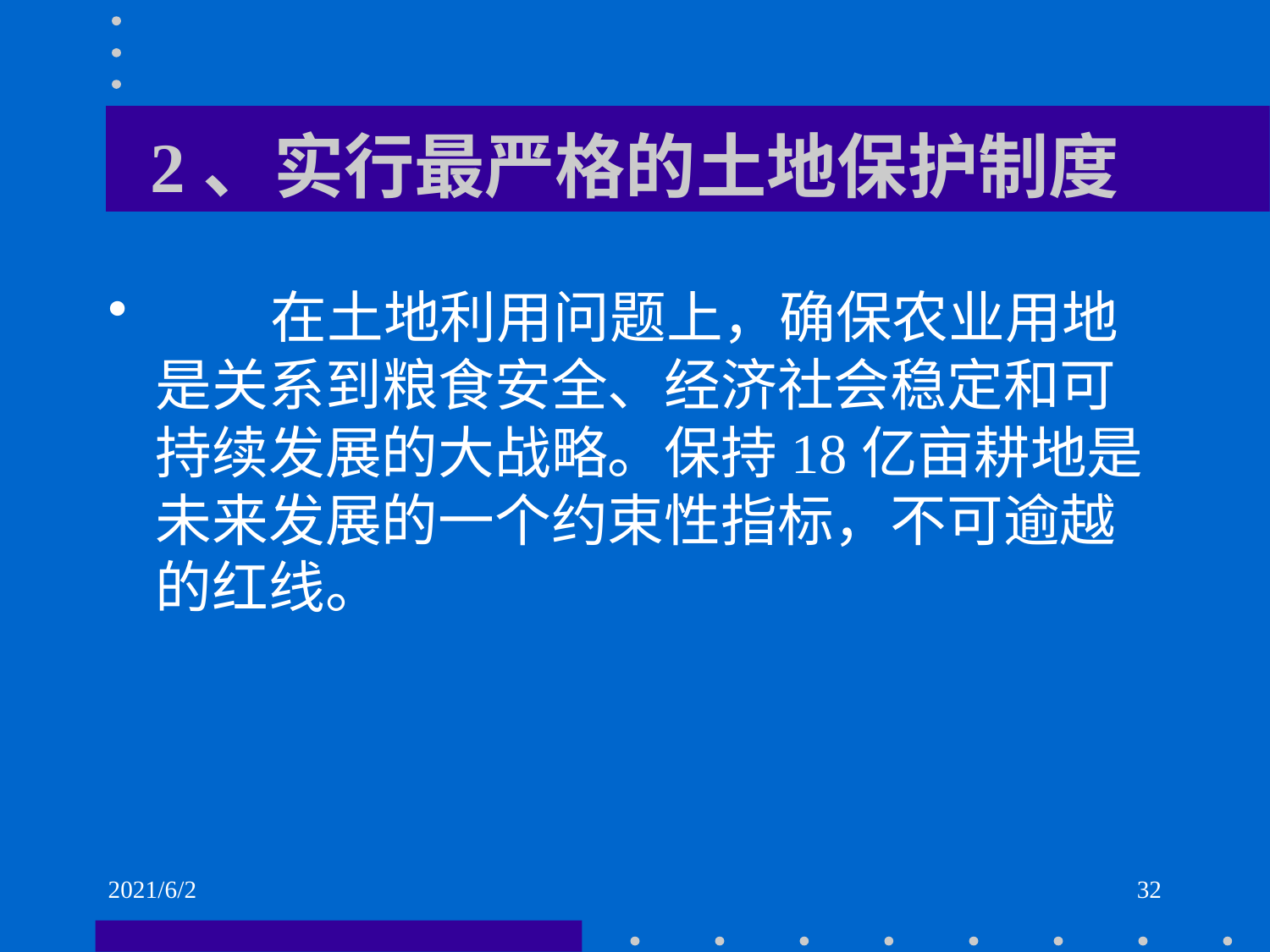

# 2、实行最严格的土地保护制度
        在土地利用问题上，确保农业用地是关系到粮食安全、经济社会稳定和可持续发展的大战略。保持18亿亩耕地是未来发展的一个约束性指标，不可逾越的红线。
2021/6/2
32